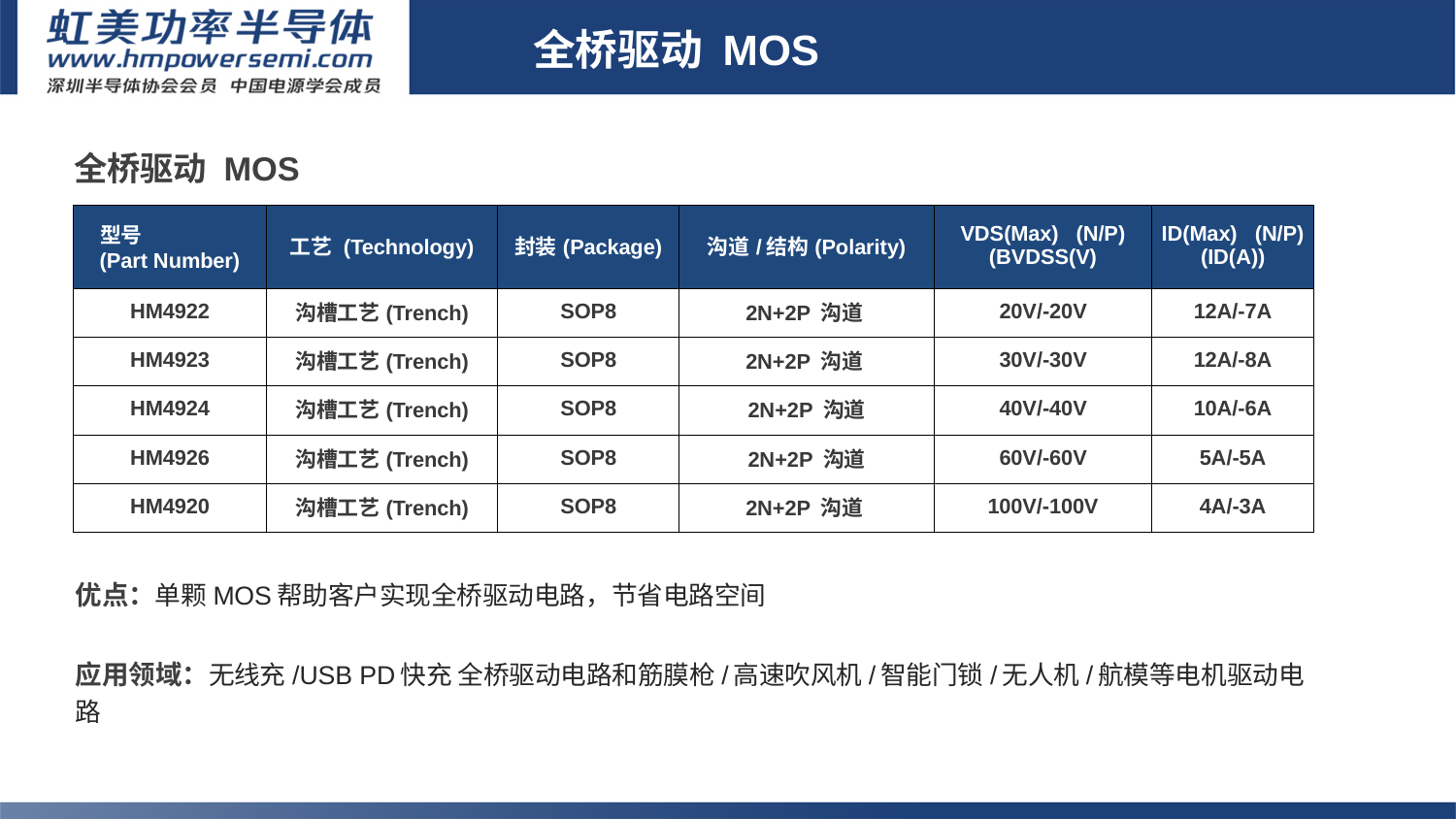

全桥驱动 MOS
| 全桥驱动 MOS |  |  |  |  |  |
| --- | --- | --- | --- | --- | --- |
| 型号 (Part Number) | 工艺 (Technology) | 封装(Package) | 沟道/结构(Polarity) | VDS(Max) (N/P)(BVDSS(V) | ID(Max) (N/P)(ID(A)) |
| HM4922 | 沟槽工艺(Trench) | SOP8 | 2N+2P 沟道 | 20V/-20V | 12A/-7A |
| HM4923 | 沟槽工艺(Trench) | SOP8 | 2N+2P 沟道 | 30V/-30V | 12A/-8A |
| HM4924 | 沟槽工艺(Trench) | SOP8 | 2N+2P 沟道 | 40V/-40V | 10A/-6A |
| HM4926 | 沟槽工艺(Trench) | SOP8 | 2N+2P 沟道 | 60V/-60V | 5A/-5A |
| HM4920 | 沟槽工艺(Trench) | SOP8 | 2N+2P 沟道 | 100V/-100V | 4A/-3A |
# 6.全桥/半桥驱动MOS
1.Sic二极管/GaN FET/IGBT单管
优点：单颗MOS帮助客户实现全桥驱动电路，节省电路空间

应用领域：无线充/USB PD快充 全桥驱动电路和筋膜枪/高速吹风机/智能门锁/无人机/航模等电机驱动电路